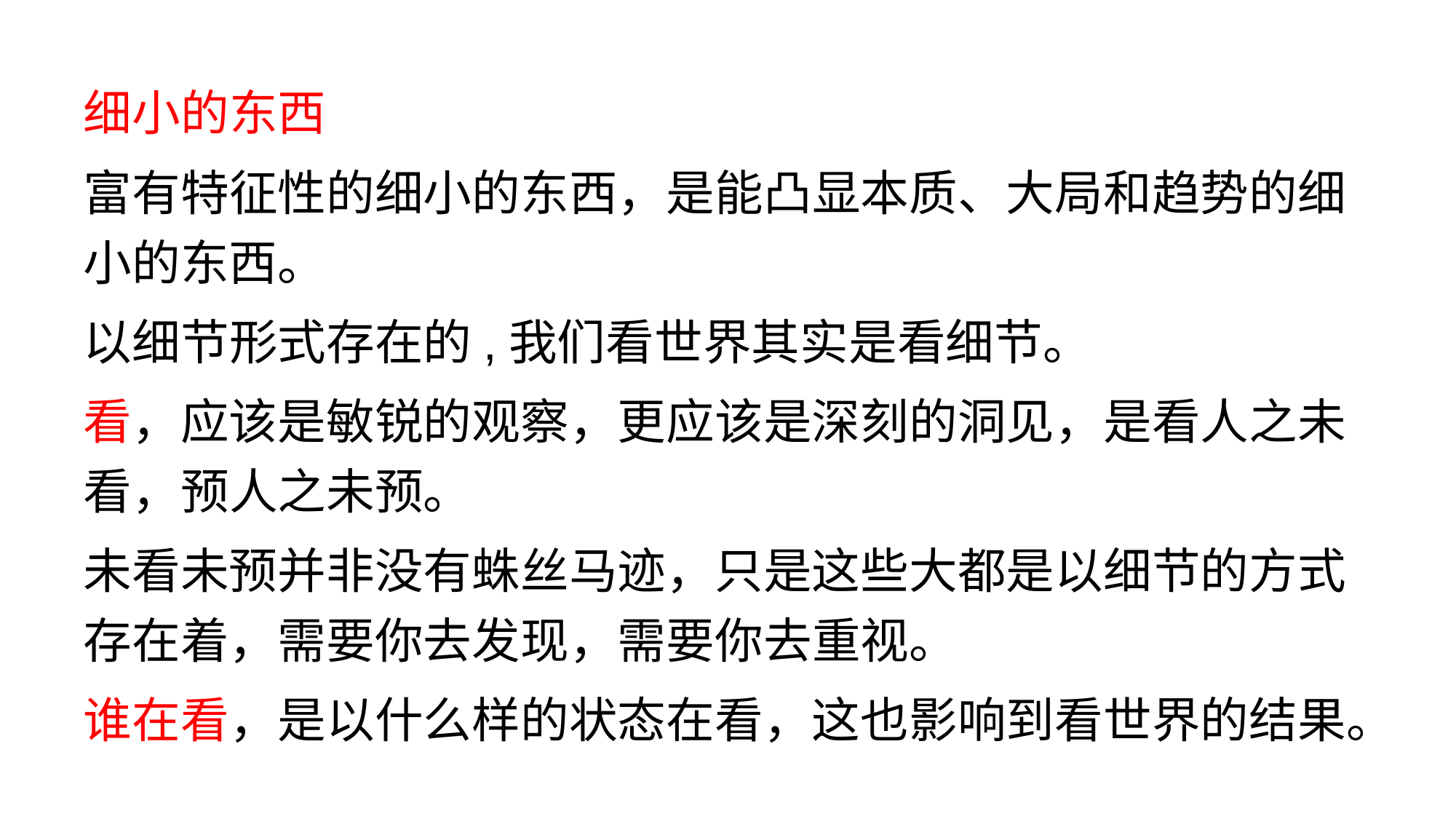

细小的东西
富有特征性的细小的东西，是能凸显本质、大局和趋势的细小的东西。
以细节形式存在的,我们看世界其实是看细节。
看，应该是敏锐的观察，更应该是深刻的洞见，是看人之未看，预人之未预。
未看未预并非没有蛛丝马迹，只是这些大都是以细节的方式存在着，需要你去发现，需要你去重视。
谁在看，是以什么样的状态在看，这也影响到看世界的结果。